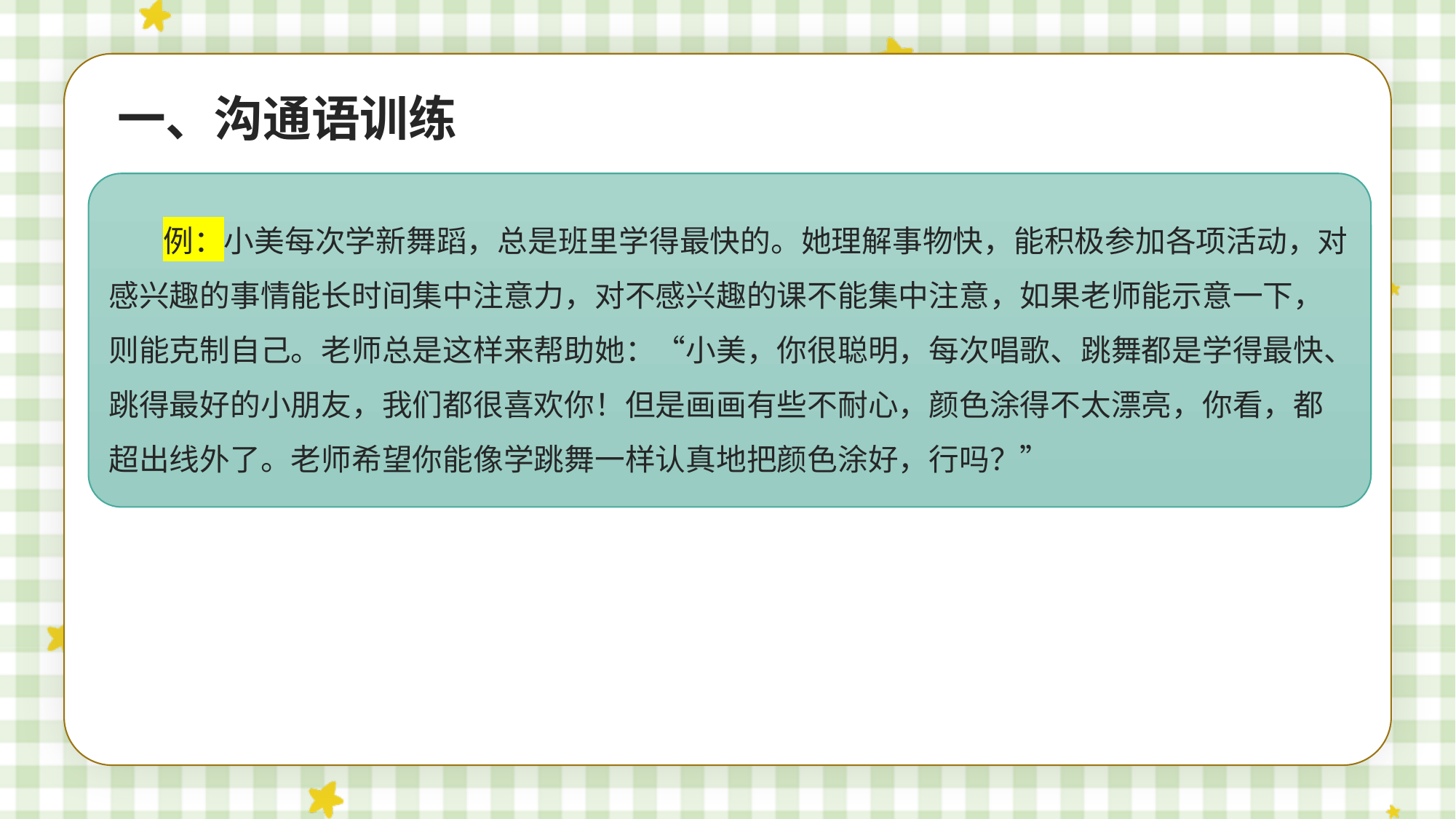

一、沟通语训练
例：小美每次学新舞蹈，总是班里学得最快的。她理解事物快，能积极参加各项活动，对感兴趣的事情能长时间集中注意力，对不感兴趣的课不能集中注意，如果老师能示意一下，则能克制自己。老师总是这样来帮助她：“小美，你很聪明，每次唱歌、跳舞都是学得最快、跳得最好的小朋友，我们都很喜欢你！但是画画有些不耐心，颜色涂得不太漂亮，你看，都超出线外了。老师希望你能像学跳舞一样认真地把颜色涂好，行吗？”